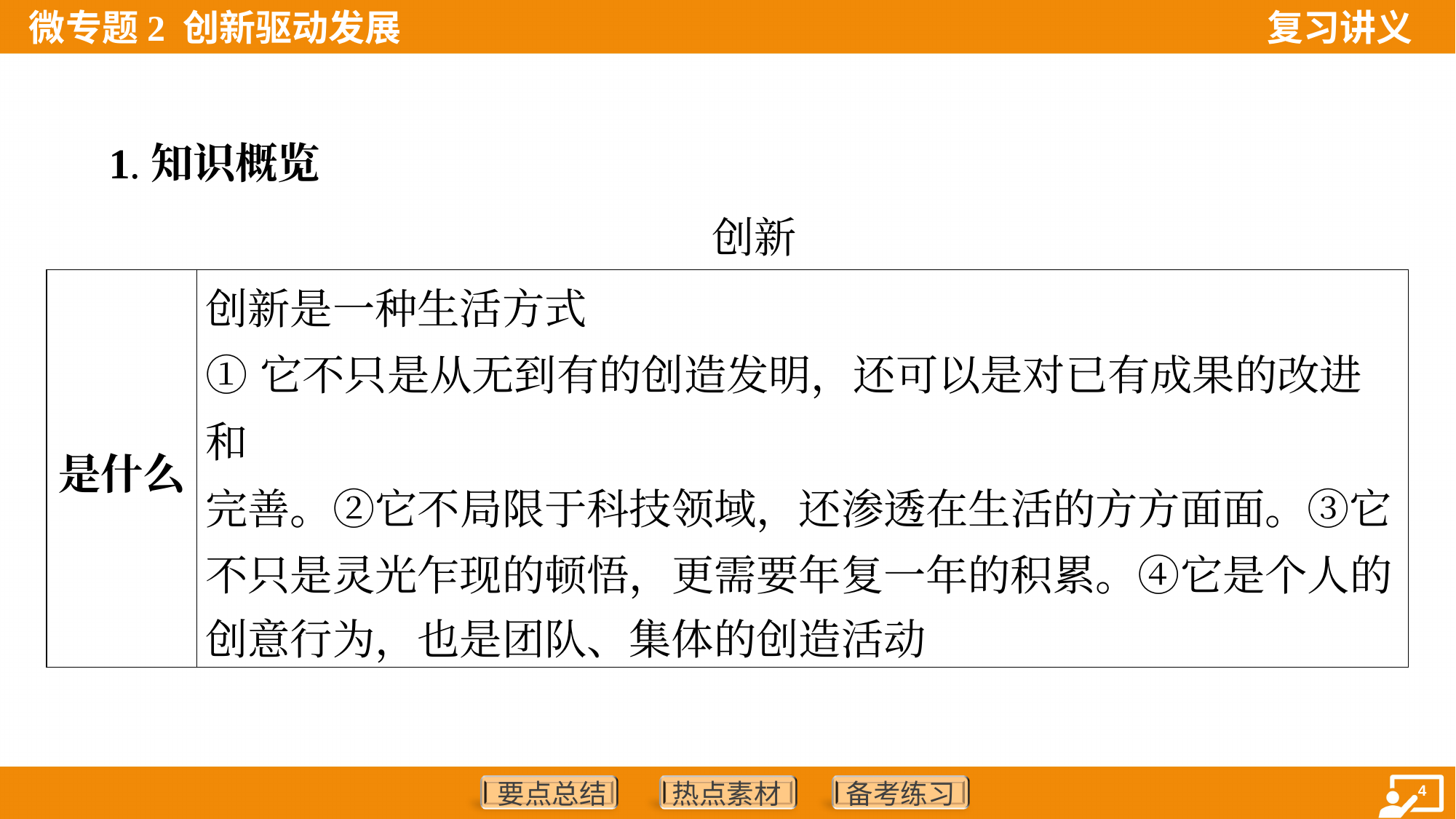

1.知识概览
    创新
| 是什么 | 创新是一种生活方式 ①它不只是从无到有的创造发明，还可以是对已有成果的改进和 完善。②它不局限于科技领域，还渗透在生活的方方面面。③它 不只是灵光乍现的顿悟，更需要年复一年的积累。④它是个人的 创意行为，也是团队、集体的创造活动 |  |
| --- | --- | --- |